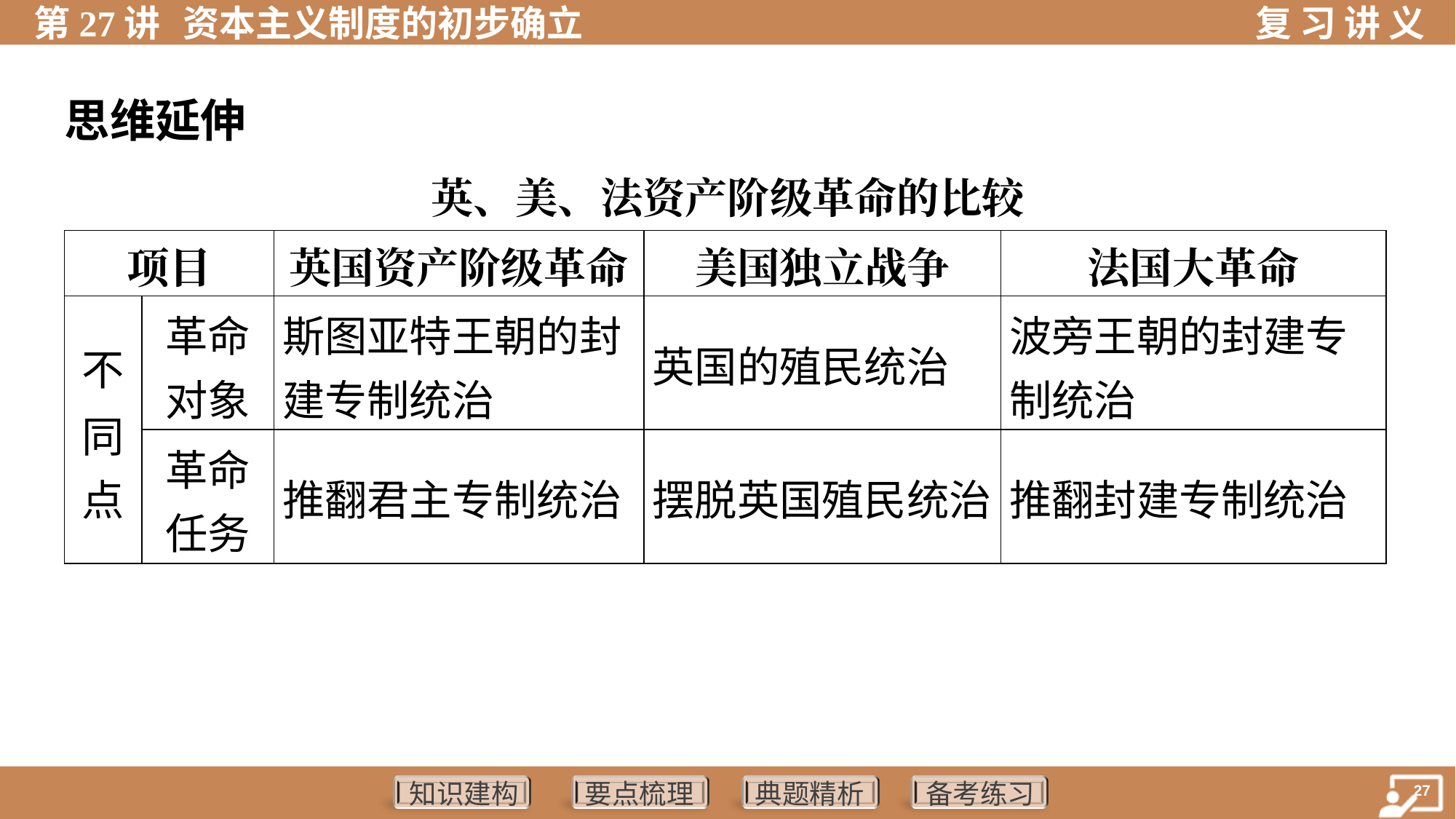

思维延伸
英、美、法资产阶级革命的比较
| 项目 |  | 英国资产阶级革命 | 美国独立战争 | 法国大革命 |
| --- | --- | --- | --- | --- |
| 不 同 点 | 革命 对象 | 斯图亚特王朝的封 建专制统治 | 英国的殖民统治 | 波旁王朝的封建专 制统治 |
|  | 革命 任务 | 推翻君主专制统治 | 摆脱英国殖民统治 | 推翻封建专制统治 |